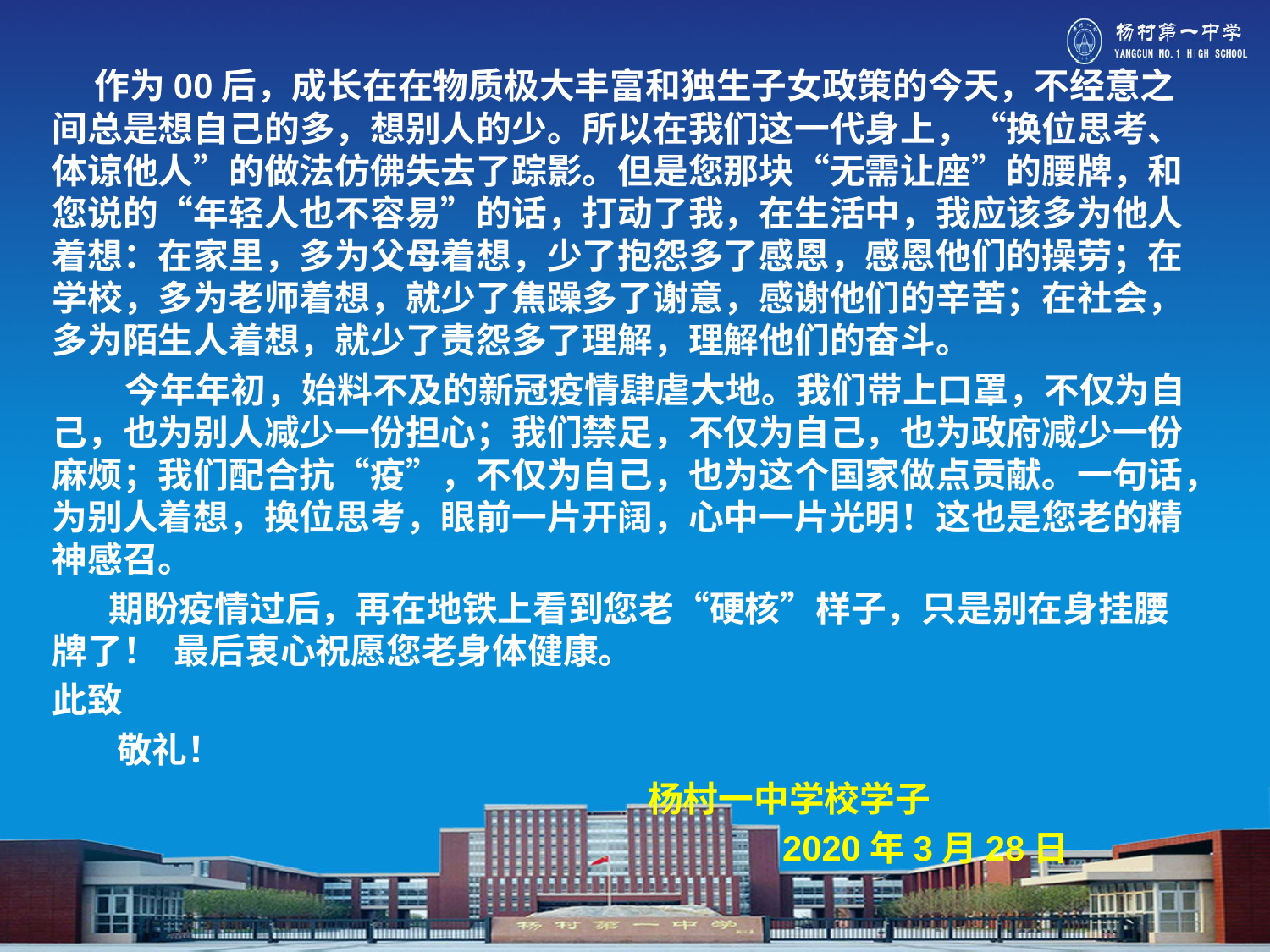

作为00后，成长在在物质极大丰富和独生子女政策的今天，不经意之间总是想自己的多，想别人的少。所以在我们这一代身上，“换位思考、体谅他人”的做法仿佛失去了踪影。但是您那块“无需让座”的腰牌，和您说的“年轻人也不容易”的话，打动了我，在生活中，我应该多为他人着想：在家里，多为父母着想，少了抱怨多了感恩，感恩他们的操劳；在学校，多为老师着想，就少了焦躁多了谢意，感谢他们的辛苦；在社会，多为陌生人着想，就少了责怨多了理解，理解他们的奋斗。
        今年年初，始料不及的新冠疫情肆虐大地。我们带上口罩，不仅为自己，也为别人减少一份担心；我们禁足，不仅为自己，也为政府减少一份麻烦；我们配合抗“疫”，不仅为自己，也为这个国家做点贡献。一句话，为别人着想，换位思考，眼前一片开阔，心中一片光明！这也是您老的精神感召。
      期盼疫情过后，再在地铁上看到您老“硬核”样子，只是别在身挂腰牌了！  最后衷心祝愿您老身体健康。
此致
       敬礼！
                                                                         杨村一中学校学子
                                                                           2020年3月28日